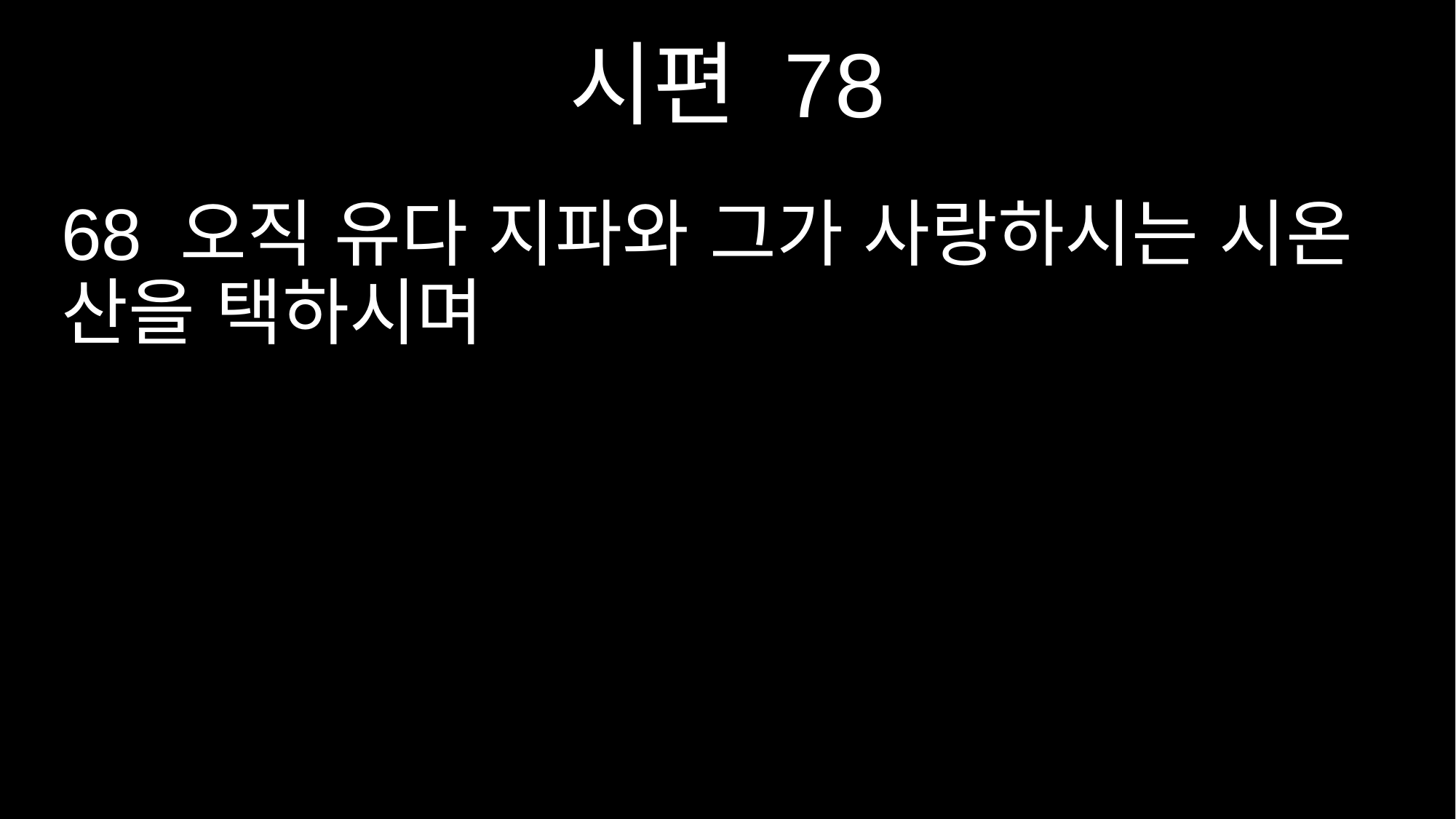

시편 78
68 오직 유다 지파와 그가 사랑하시는 시온 산을 택하시며